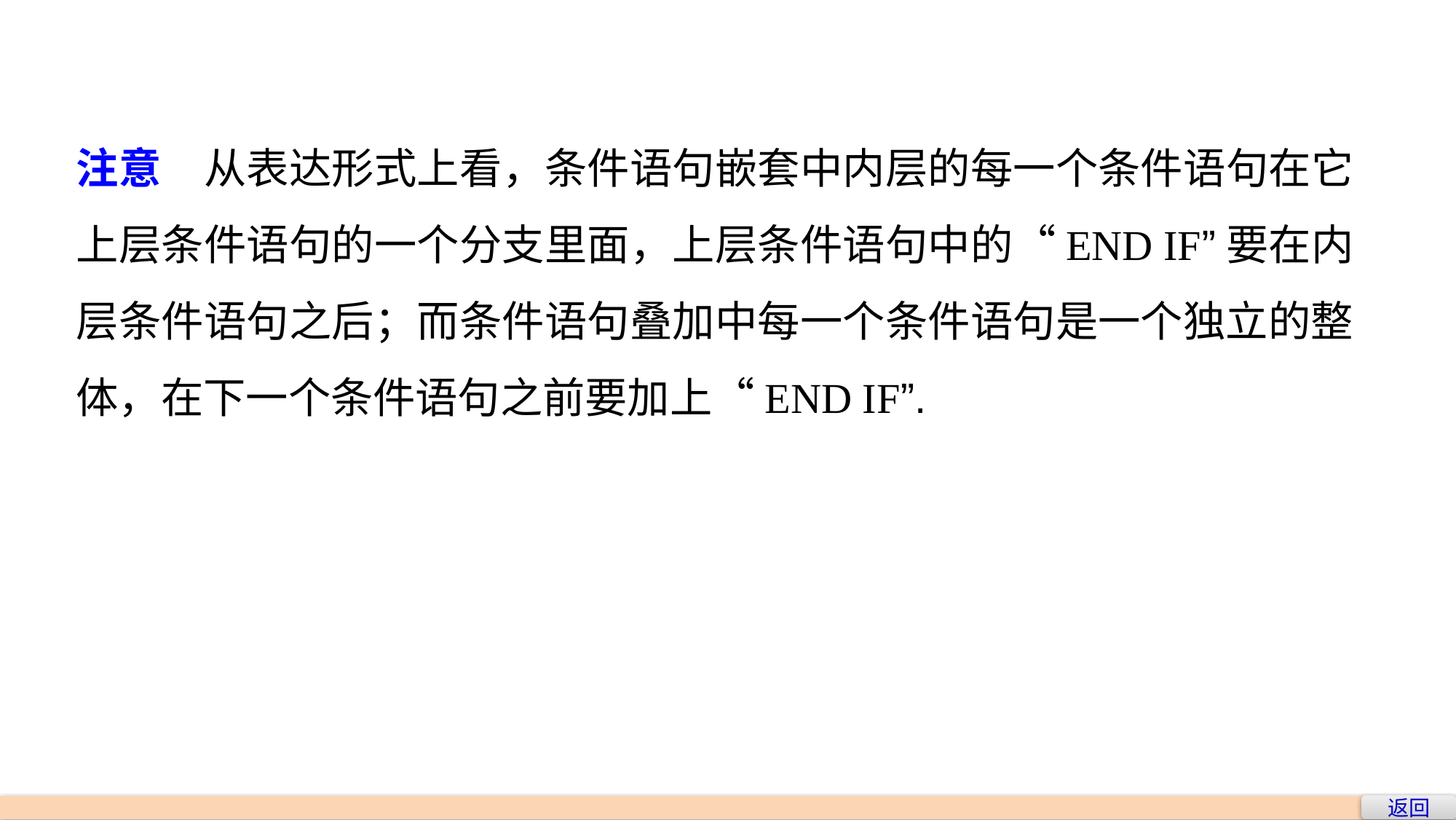

注意　从表达形式上看，条件语句嵌套中内层的每一个条件语句在它上层条件语句的一个分支里面，上层条件语句中的“END IF”要在内层条件语句之后；而条件语句叠加中每一个条件语句是一个独立的整体，在下一个条件语句之前要加上“END IF”.
返回